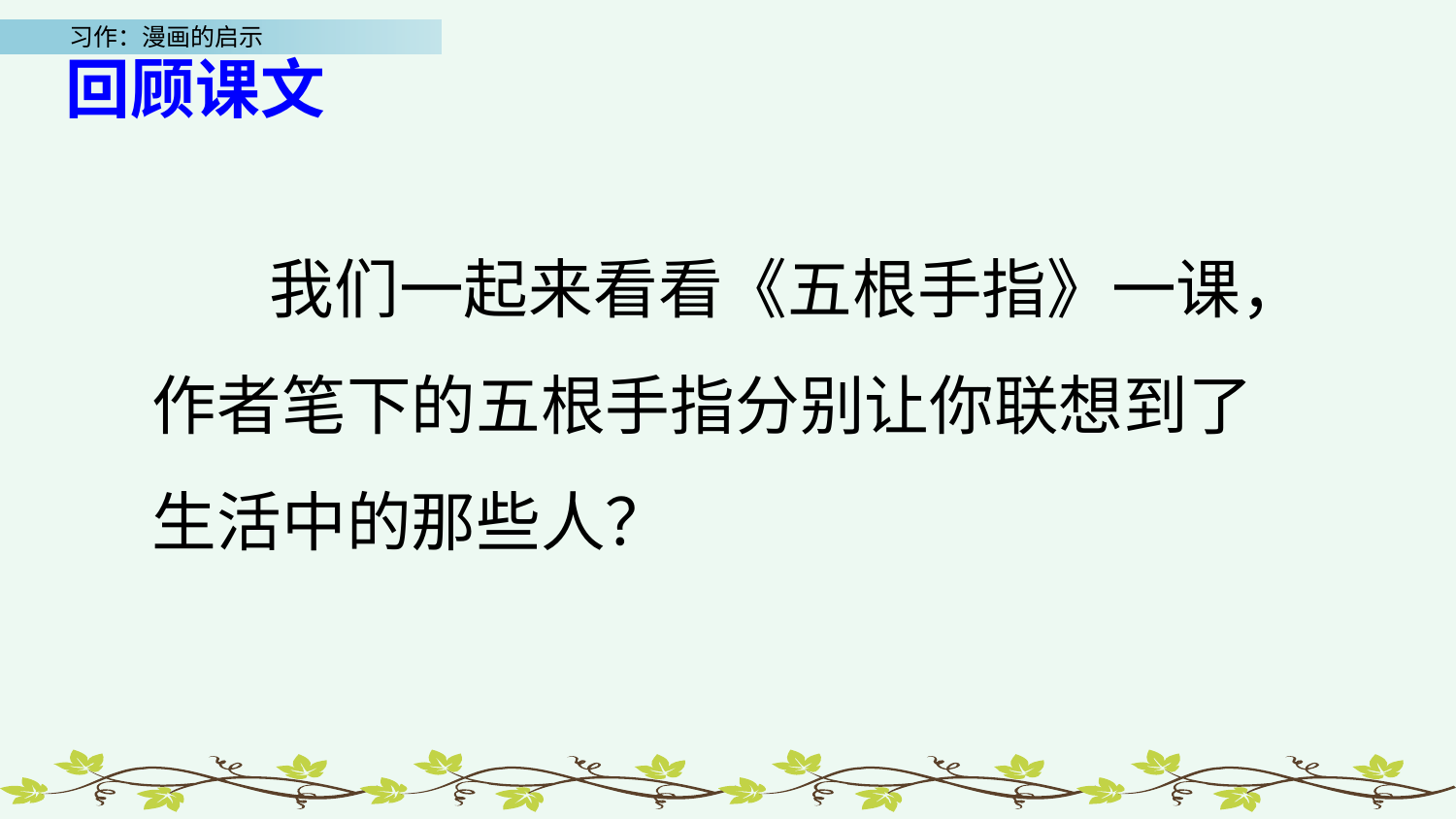

回顾课文
       我们一起来看看《五根手指》一课，作者笔下的五根手指分别让你联想到了生活中的那些人？